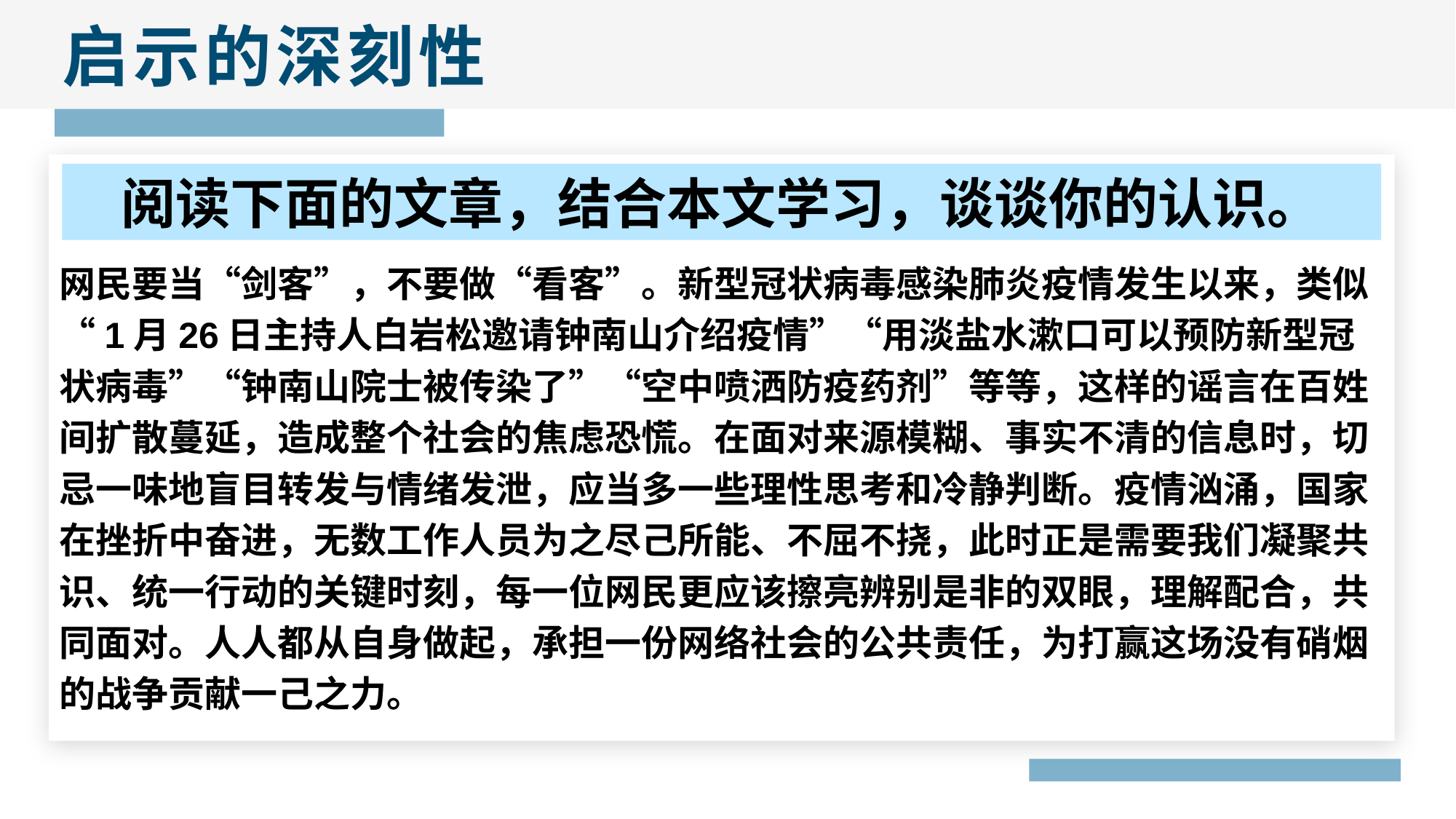

启示的深刻性

阅读下面的文章，结合本文学习，谈谈你的认识。
网民要当“剑客”，不要做“看客”。新型冠状病毒感染肺炎疫情发生以来，类似“1月26日主持人白岩松邀请钟南山介绍疫情”“用淡盐水漱口可以预防新型冠状病毒”“钟南山院士被传染了”“空中喷洒防疫药剂”等等，这样的谣言在百姓间扩散蔓延，造成整个社会的焦虑恐慌。在面对来源模糊、事实不清的信息时，切忌一味地盲目转发与情绪发泄，应当多一些理性思考和冷静判断。疫情汹涌，国家在挫折中奋进，无数工作人员为之尽己所能、不屈不挠，此时正是需要我们凝聚共识、统一行动的关键时刻，每一位网民更应该擦亮辨别是非的双眼，理解配合，共同面对。人人都从自身做起，承担一份网络社会的公共责任，为打赢这场没有硝烟的战争贡献一己之力。